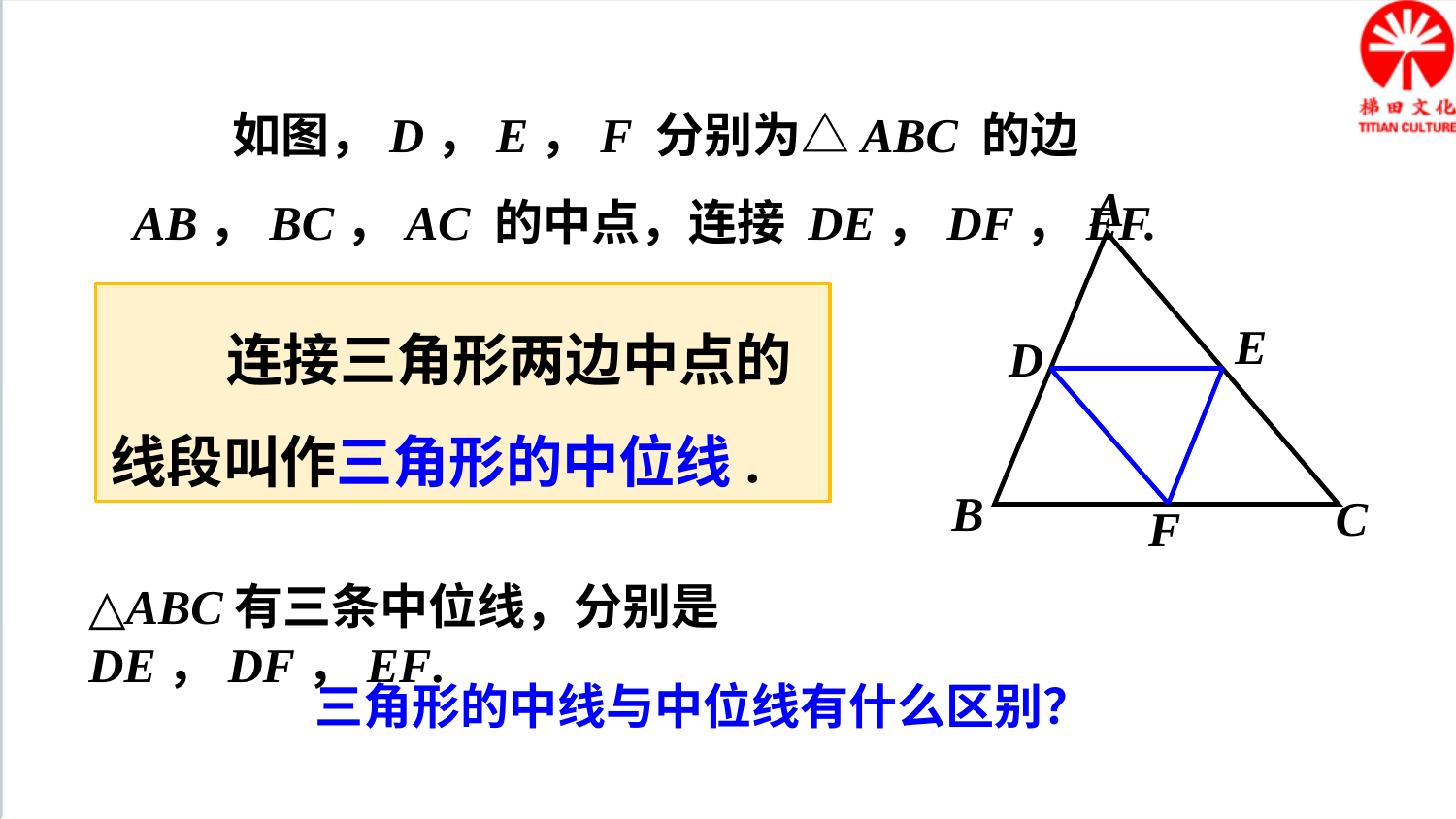

如图，D，E，F 分别为△ABC 的边AB，BC，AC 的中点，连接 DE，DF，EF.
A

E
D
B
C
F
        连接三角形两边中点的线段叫作三角形的中位线.
△ABC有三条中位线，分别是DE，DF，EF.
三角形的中线与中位线有什么区别？